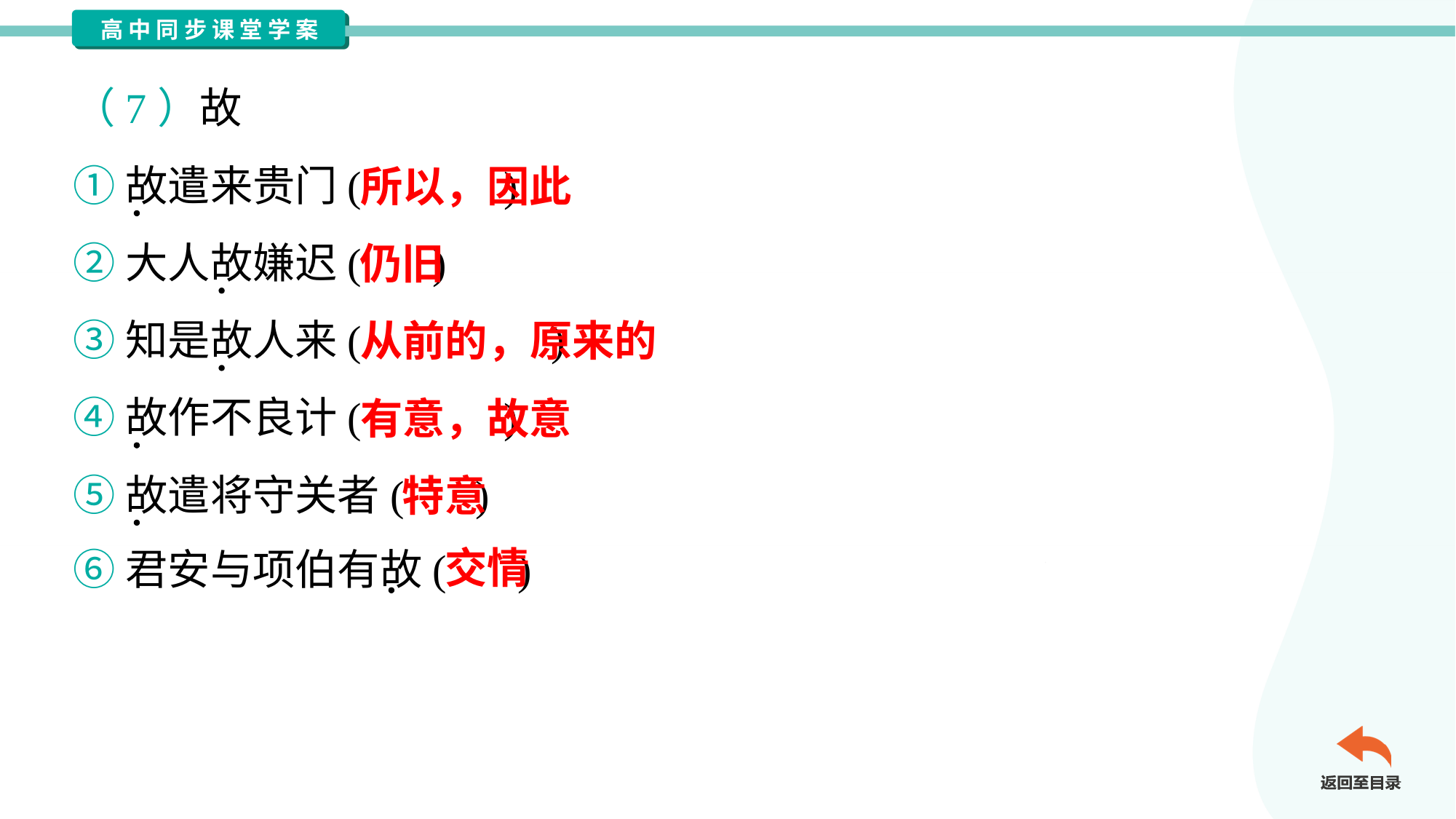

（7）故
①故遣来贵门(            )
②大人故嫌迟(      )
③知是故人来(                )
④故作不良计(            )
⑤故遣将守关者(      )
⑥君安与项伯有故(      )
所以，因此
仍旧

从前的，原来的

有意，故意

特意

交情